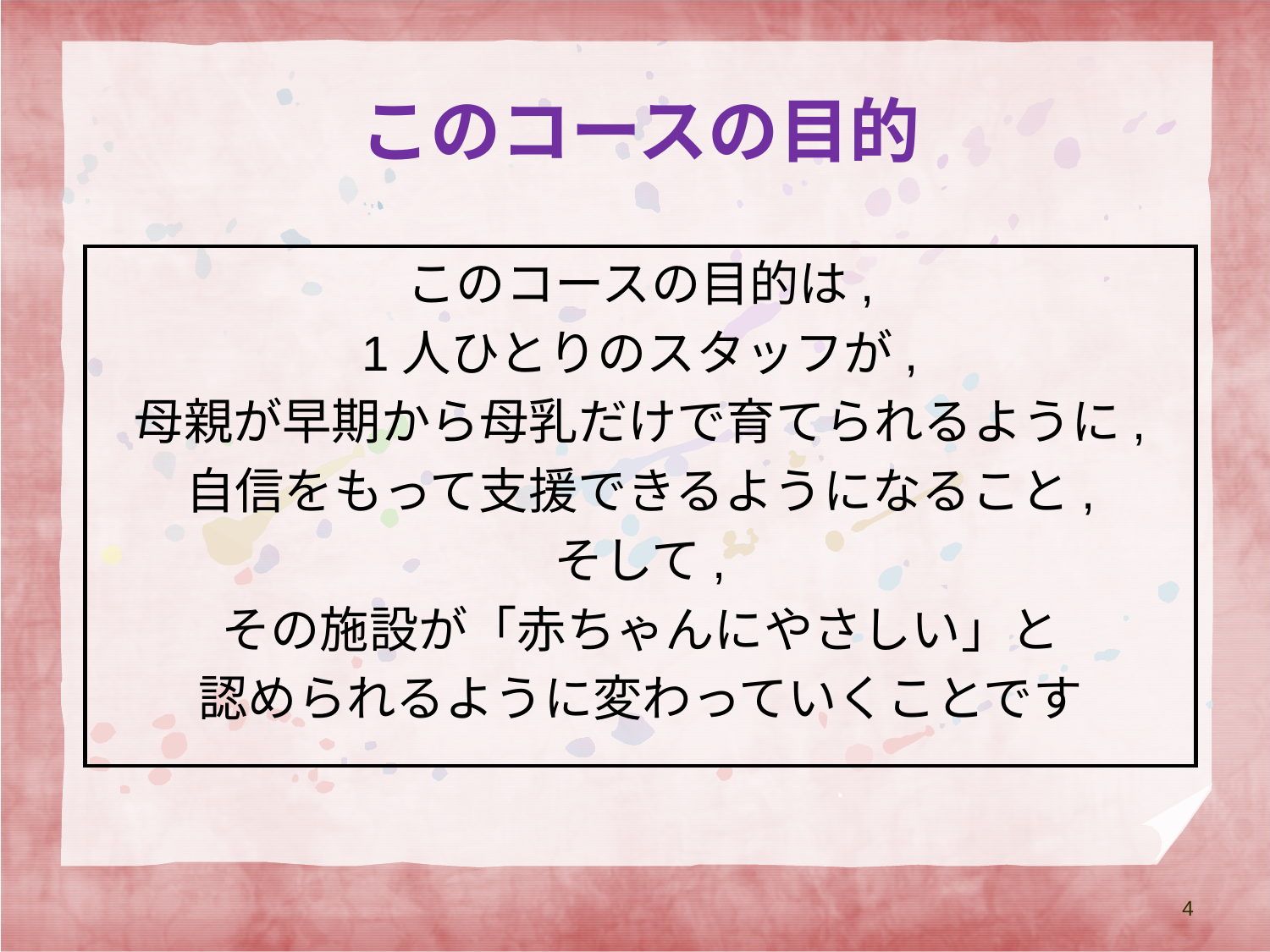

# このコースの目的
このコースの目的は,
1人ひとりのスタッフが,
母親が早期から母乳だけで育てられるように,
自信をもって支援できるようになること,
そして,
その施設が「赤ちゃんにやさしい」と
認められるように変わっていくことです
4